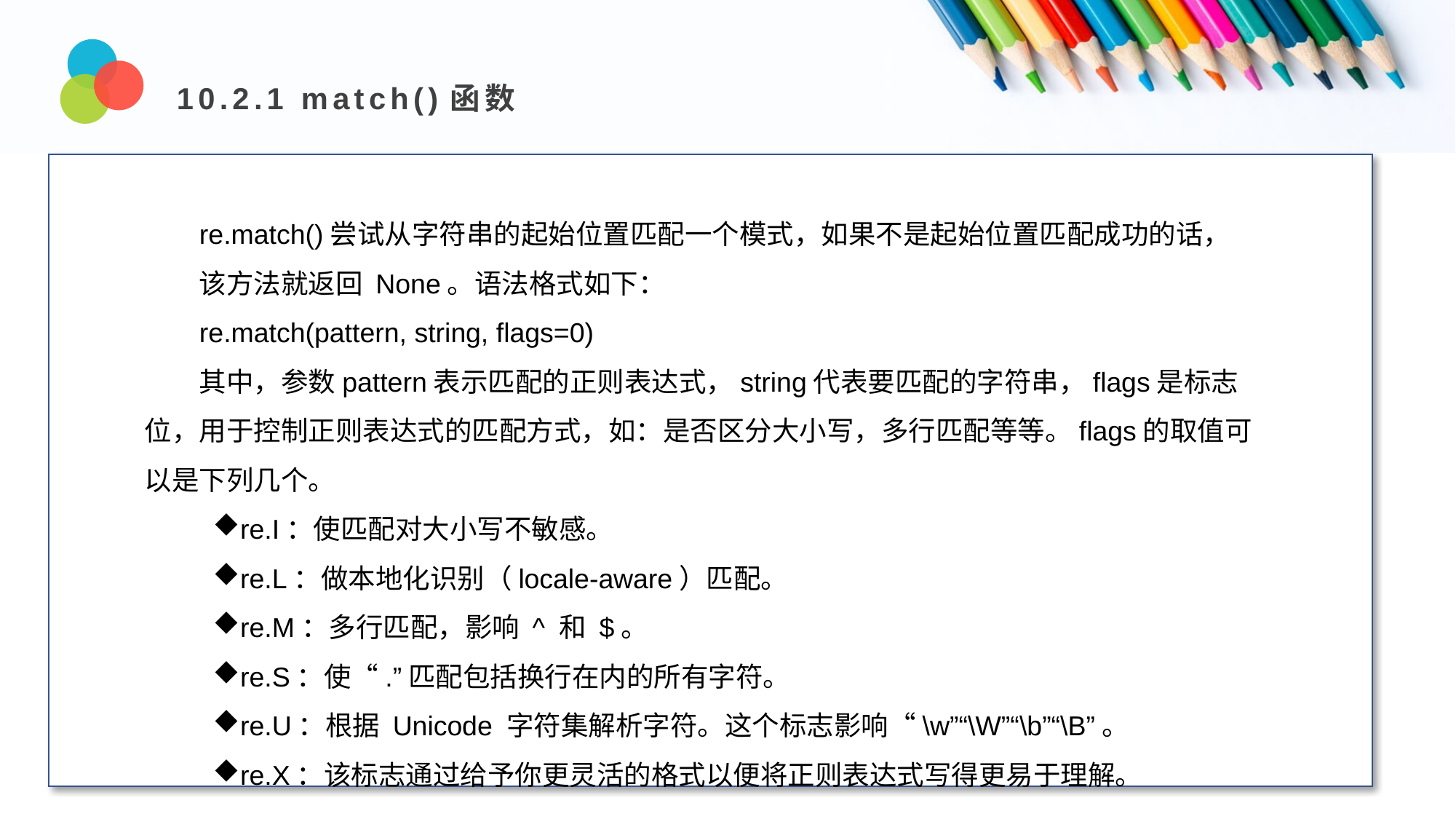

10.2.1 match()函数
Design and Production
re.match()尝试从字符串的起始位置匹配一个模式，如果不是起始位置匹配成功的话，
该方法就返回 None。语法格式如下：
re.match(pattern, string, flags=0)
其中，参数pattern表示匹配的正则表达式，string代表要匹配的字符串，flags是标志位，用于控制正则表达式的匹配方式，如：是否区分大小写，多行匹配等等。flags的取值可以是下列几个。
re.I：使匹配对大小写不敏感。
re.L：做本地化识别（locale-aware）匹配。
re.M：多行匹配，影响 ^ 和 $。
re.S：使“.”匹配包括换行在内的所有字符。
re.U：根据 Unicode 字符集解析字符。这个标志影响“\w”“\W”“\b”“\B”。
re.X：该标志通过给予你更灵活的格式以便将正则表达式写得更易于理解。